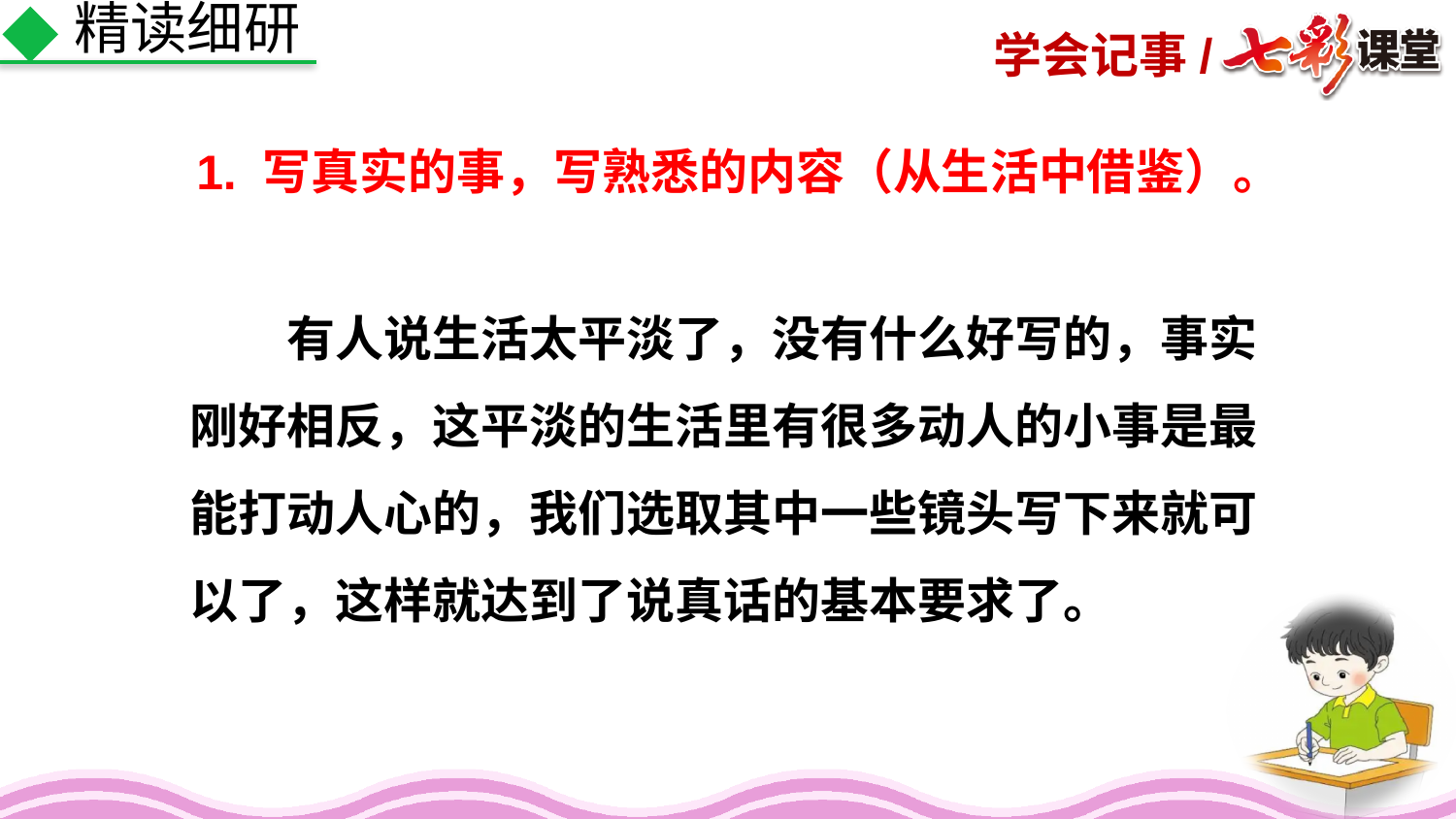

精读细研

1. 写真实的事，写熟悉的内容（从生活中借鉴）。
　　有人说生活太平淡了，没有什么好写的，事实刚好相反，这平淡的生活里有很多动人的小事是最能打动人心的，我们选取其中一些镜头写下来就可以了，这样就达到了说真话的基本要求了。